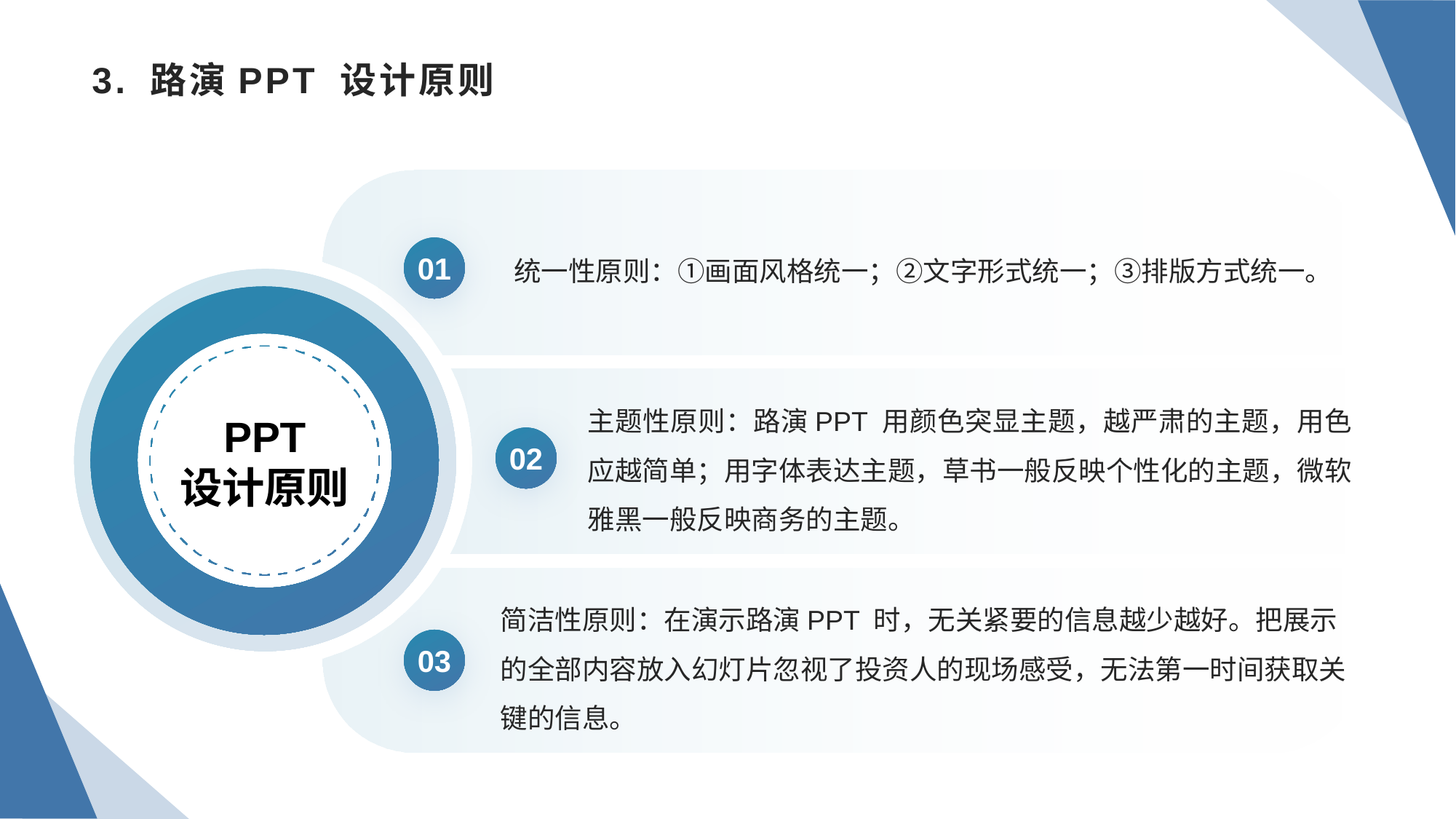

# 3. 路演PPT 设计原则
统一性原则：①画面风格统一；②文字形式统一；③排版方式统一。
01

PPT
设计原则
主题性原则：路演PPT 用颜色突显主题，越严肃的主题，用色应越简单；用字体表达主题，草书一般反映个性化的主题，微软雅黑一般反映商务的主题。
02
简洁性原则：在演示路演PPT 时，无关紧要的信息越少越好。把展示的全部内容放入幻灯片忽视了投资人的现场感受，无法第一时间获取关键的信息。
03